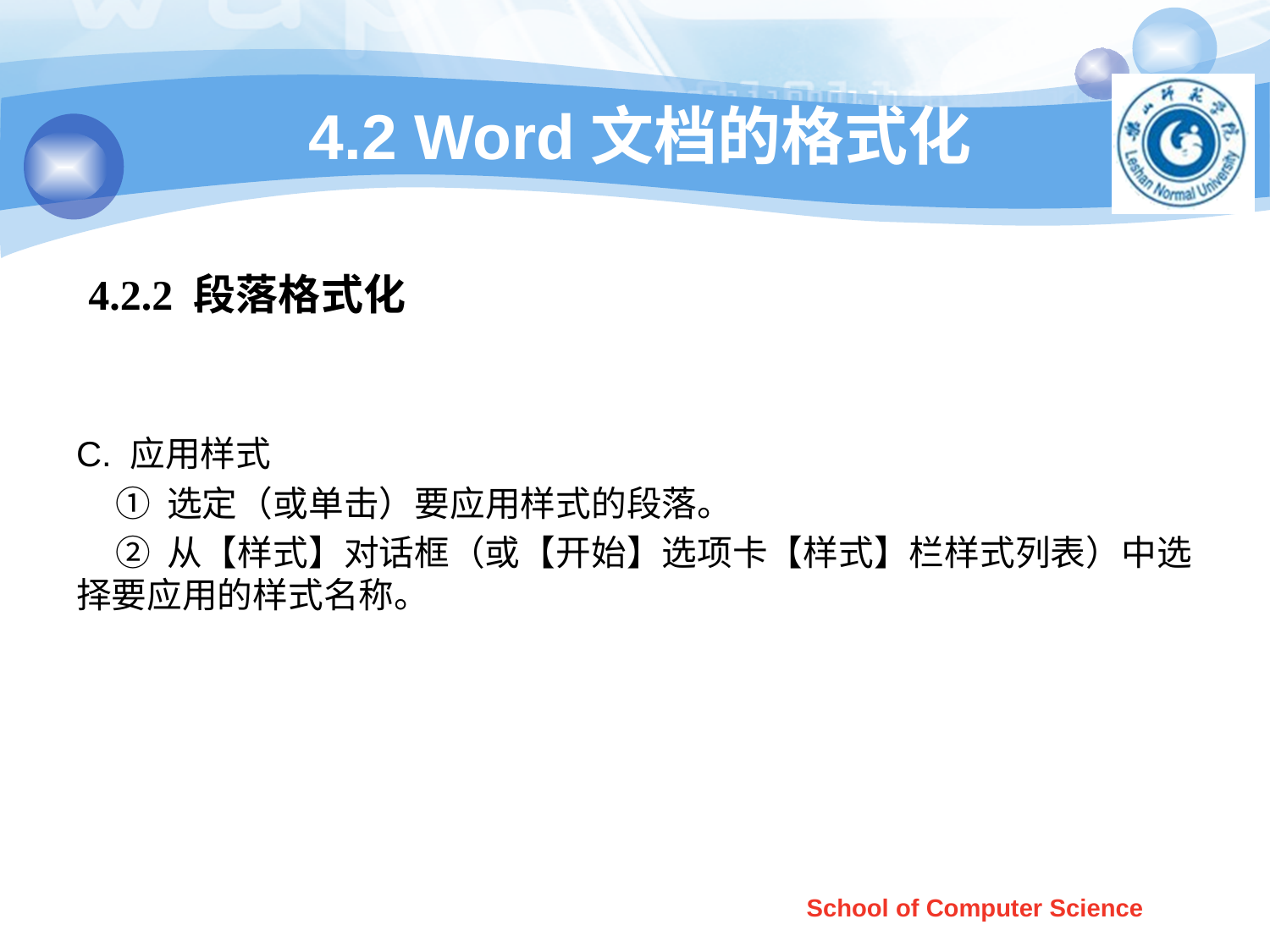

# 4.2 Word文档的格式化
4.2.2 段落格式化

C. 应用样式
     ① 选定（或单击）要应用样式的段落。
     ② 从【样式】对话框（或【开始】选项卡【样式】栏样式列表）中选择要应用的样式名称。

School of Computer Science